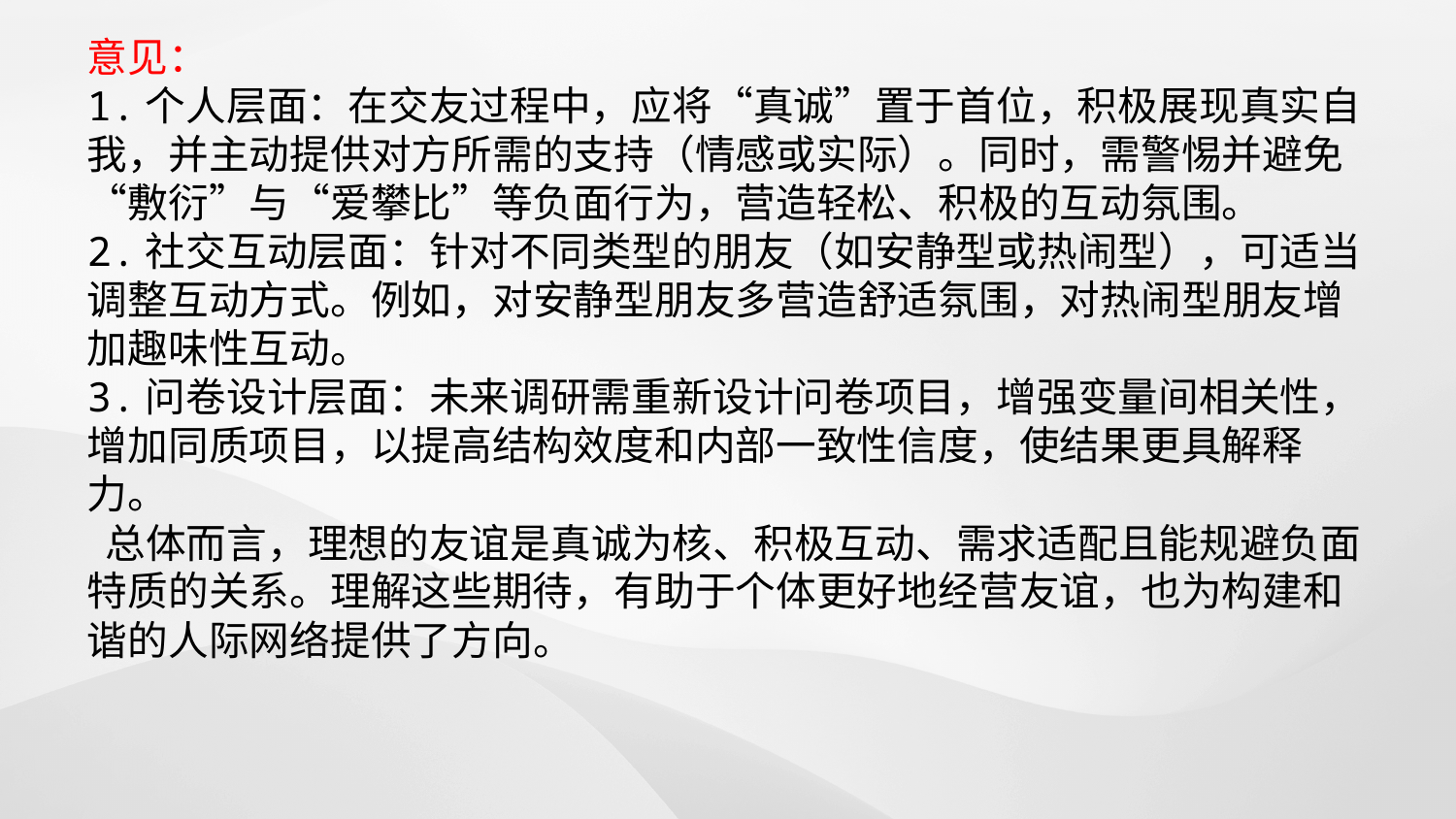

意见：
1.个人层面：在交友过程中，应将“真诚”置于首位，积极展现真实自我，并主动提供对方所需的支持（情感或实际）。同时，需警惕并避免“敷衍”与“爱攀比”等负面行为，营造轻松、积极的互动氛围。
2.社交互动层面：针对不同类型的朋友（如安静型或热闹型），可适当调整互动方式。例如，对安静型朋友多营造舒适氛围，对热闹型朋友增加趣味性互动。
3.问卷设计层面：未来调研需重新设计问卷项目，增强变量间相关性，增加同质项目，以提高结构效度和内部一致性信度，使结果更具解释力。
  总体而言，理想的友谊是真诚为核、积极互动、需求适配且能规避负面特质的关系。理解这些期待，有助于个体更好地经营友谊，也为构建和谐的人际网络提供了方向。